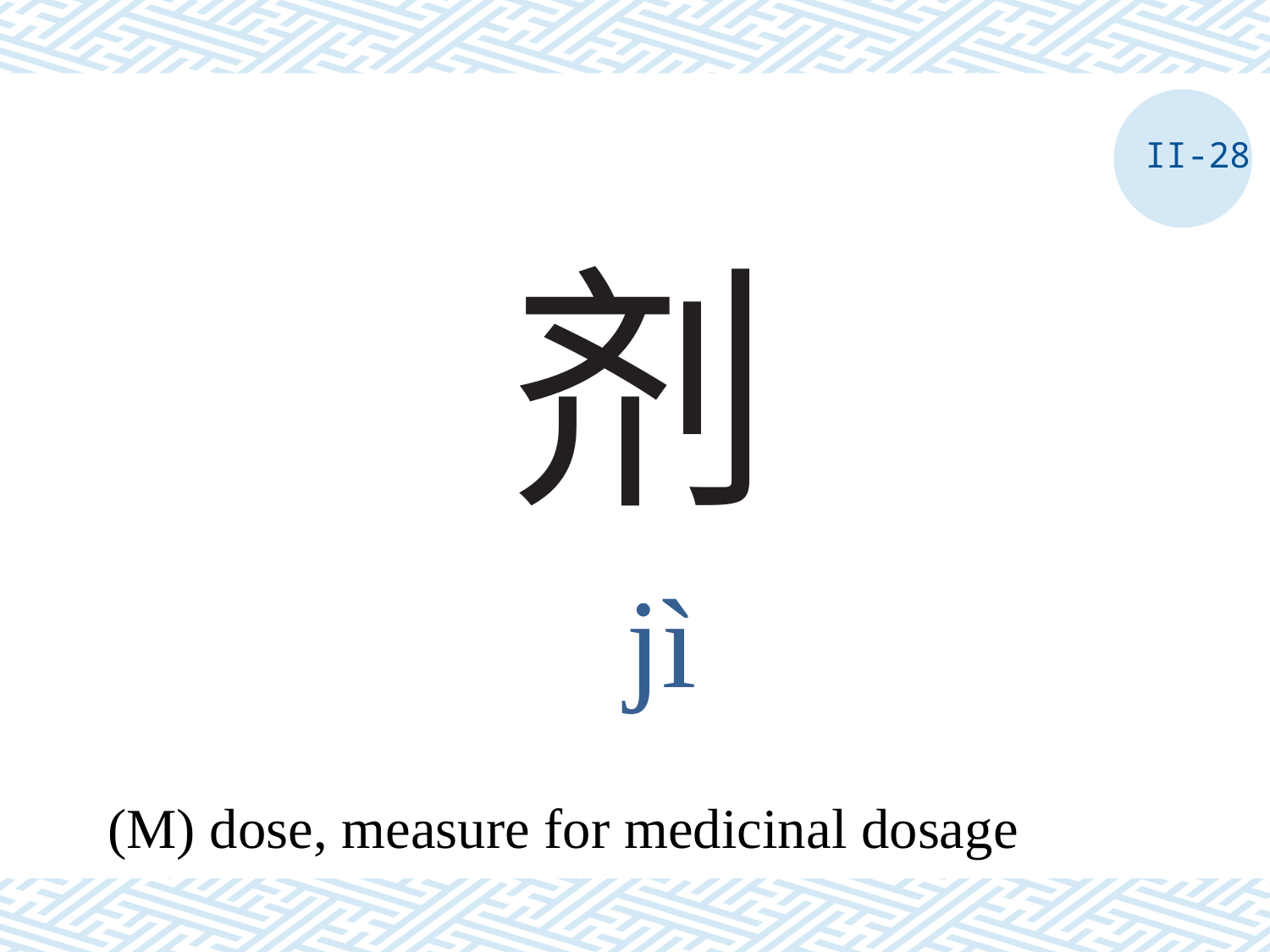

II-28

# 剂
jì
(M) dose, measure for medicinal dosage